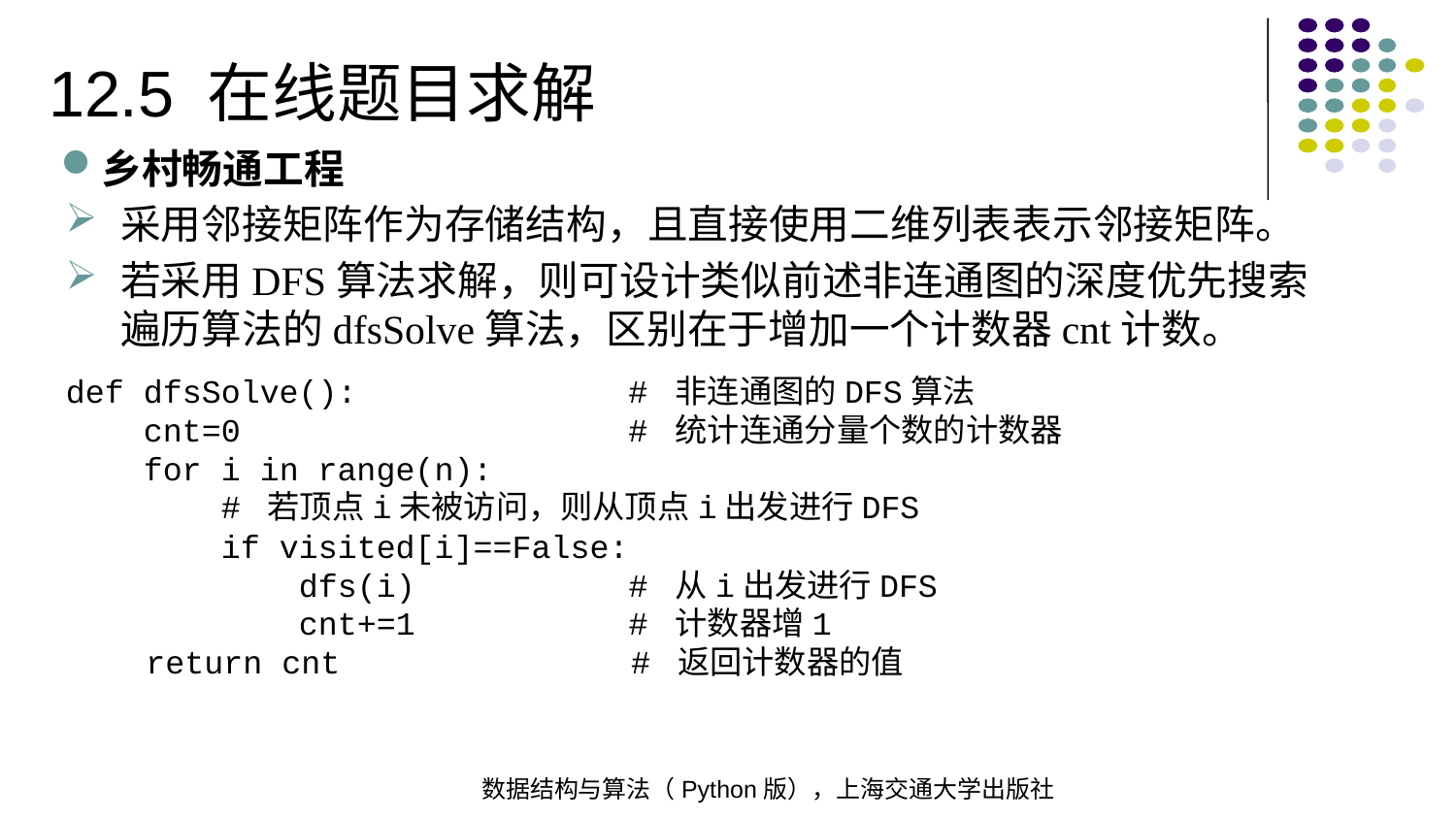

12.5 在线题目求解
乡村畅通工程
采用邻接矩阵作为存储结构，且直接使用二维列表表示邻接矩阵。
若采用DFS算法求解，则可设计类似前述非连通图的深度优先搜索遍历算法的dfsSolve算法，区别在于增加一个计数器cnt计数。
def dfsSolve():              # 非连通图的DFS算法
    cnt=0                    # 统计连通分量个数的计数器
    for i in range(n):
        # 若顶点i未被访问，则从顶点i出发进行DFS
        if visited[i]==False:
            dfs(i)           # 从i出发进行DFS
            cnt+=1           # 计数器增1
          return cnt               # 返回计数器的值